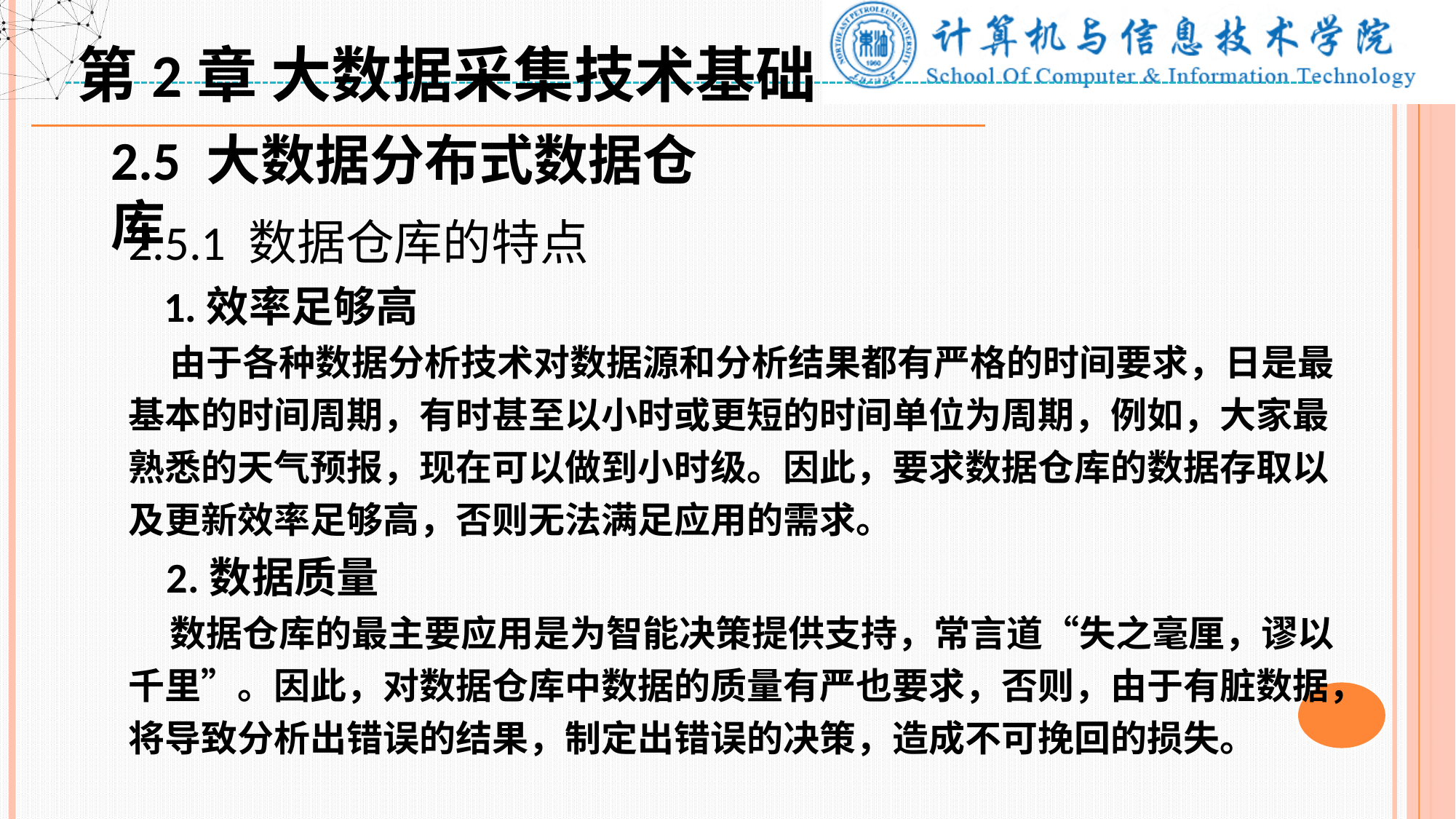

第2章 大数据采集技术基础
2.5 大数据分布式数据仓库
2.5.1 数据仓库的特点
    1.效率足够高
    由于各种数据分析技术对数据源和分析结果都有严格的时间要求，日是最基本的时间周期，有时甚至以小时或更短的时间单位为周期，例如，大家最熟悉的天气预报，现在可以做到小时级。因此，要求数据仓库的数据存取以及更新效率足够高，否则无法满足应用的需求。
    2.数据质量
    数据仓库的最主要应用是为智能决策提供支持，常言道“失之毫厘，谬以千里”。因此，对数据仓库中数据的质量有严也要求，否则，由于有脏数据，将导致分析出错误的结果，制定出错误的决策，造成不可挽回的损失。